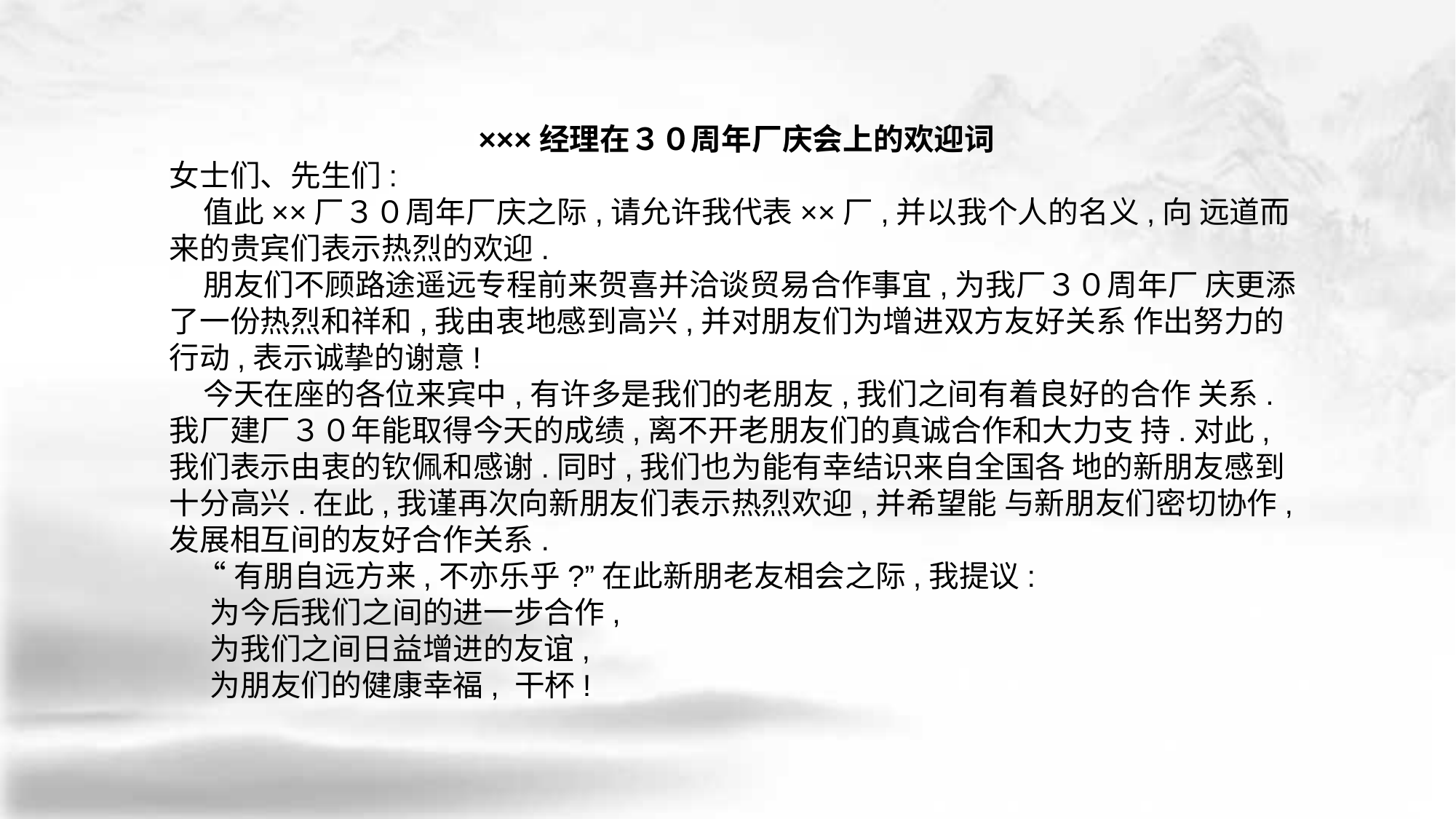

×××经理在３０周年厂庆会上的欢迎词
女士们、先生们:
    值此××厂３０周年厂庆之际,请允许我代表××厂,并以我个人的名义,向 远道而来的贵宾们表示热烈的欢迎.
    朋友们不顾路途遥远专程前来贺喜并洽谈贸易合作事宜,为我厂３０周年厂 庆更添了一份热烈和祥和,我由衷地感到高兴,并对朋友们为增进双方友好关系 作出努力的行动,表示诚挚的谢意!
    今天在座的各位来宾中,有许多是我们的老朋友,我们之间有着良好的合作 关系.我厂建厂３０年能取得今天的成绩,离不开老朋友们的真诚合作和大力支 持.对此,我们表示由衷的钦佩和感谢.同时,我们也为能有幸结识来自全国各 地的新朋友感到十分高兴.在此,我谨再次向新朋友们表示热烈欢迎,并希望能 与新朋友们密切协作,发展相互间的友好合作关系.
    “有朋自远方来,不亦乐乎?”在此新朋老友相会之际,我提议:
     为今后我们之间的进一步合作,
     为我们之间日益增进的友谊,
     为朋友们的健康幸福, 干杯!